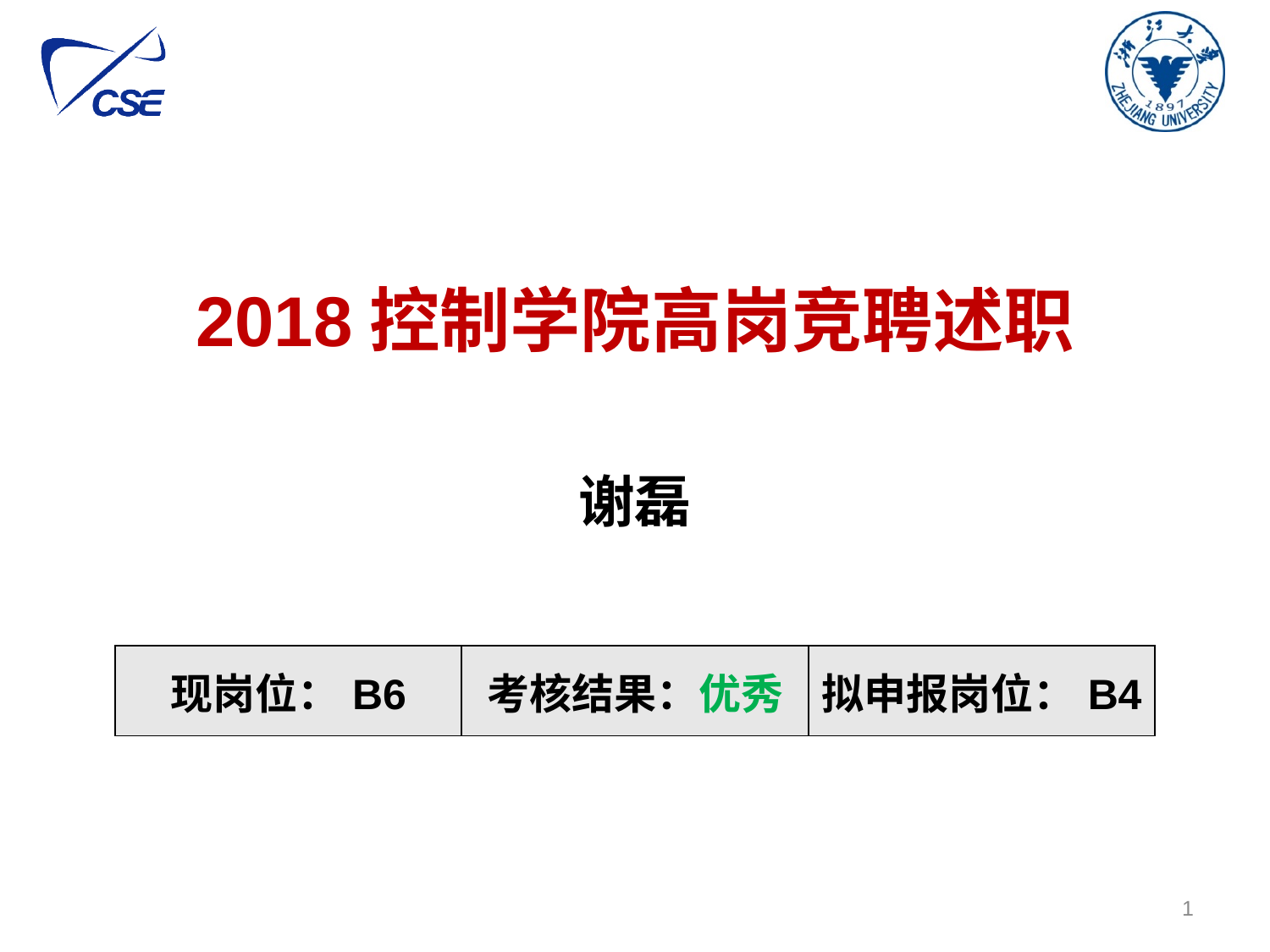

# 2018控制学院高岗竞聘述职
谢磊

| 现岗位：B6 | 考核结果：优秀 | 拟申报岗位：B4 |
| --- | --- | --- |
1